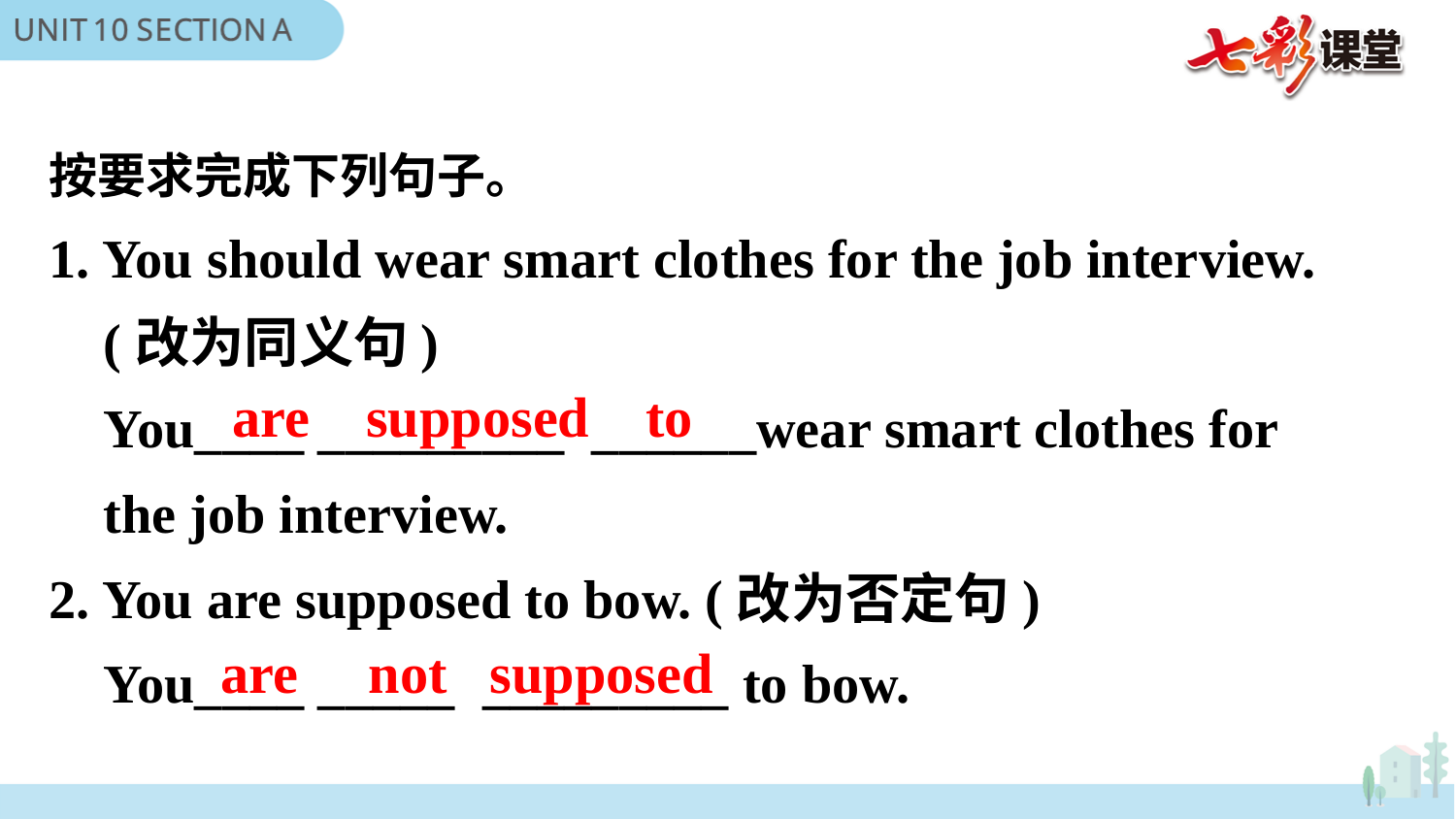

按要求完成下列句子。
1. You should wear smart clothes for the job interview.
    (改为同义句)
    You____ _________  ______wear smart clothes for
    the job interview.
2. You are supposed to bow. (改为否定句)
    You____ _____  _________ to bow.
are    supposed    to
are     not   supposed